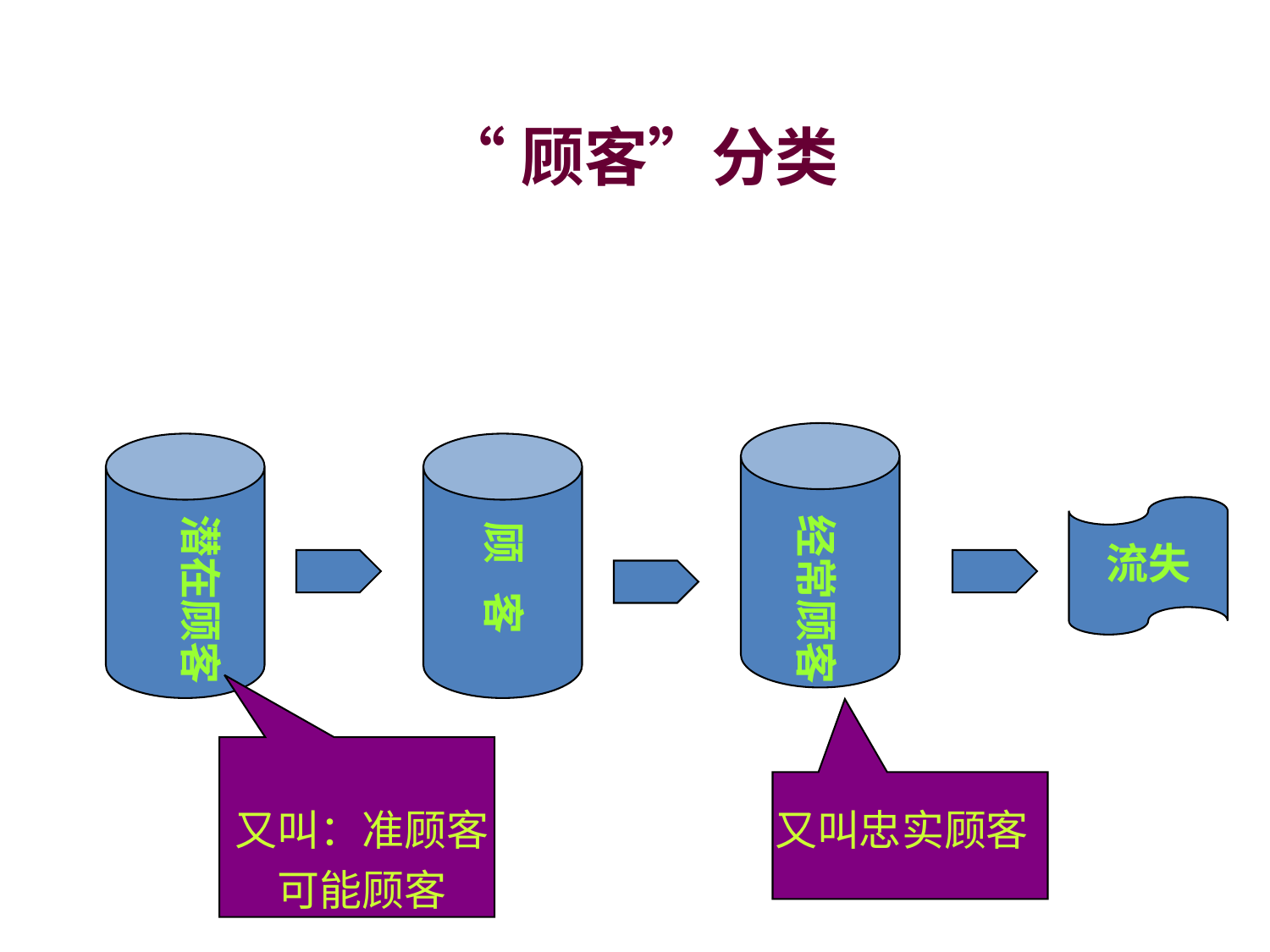

# “顾客”分类

流失
经常顾客
潜在顾客
顾   客

又叫忠实顾客
又叫：准顾客
可能顾客